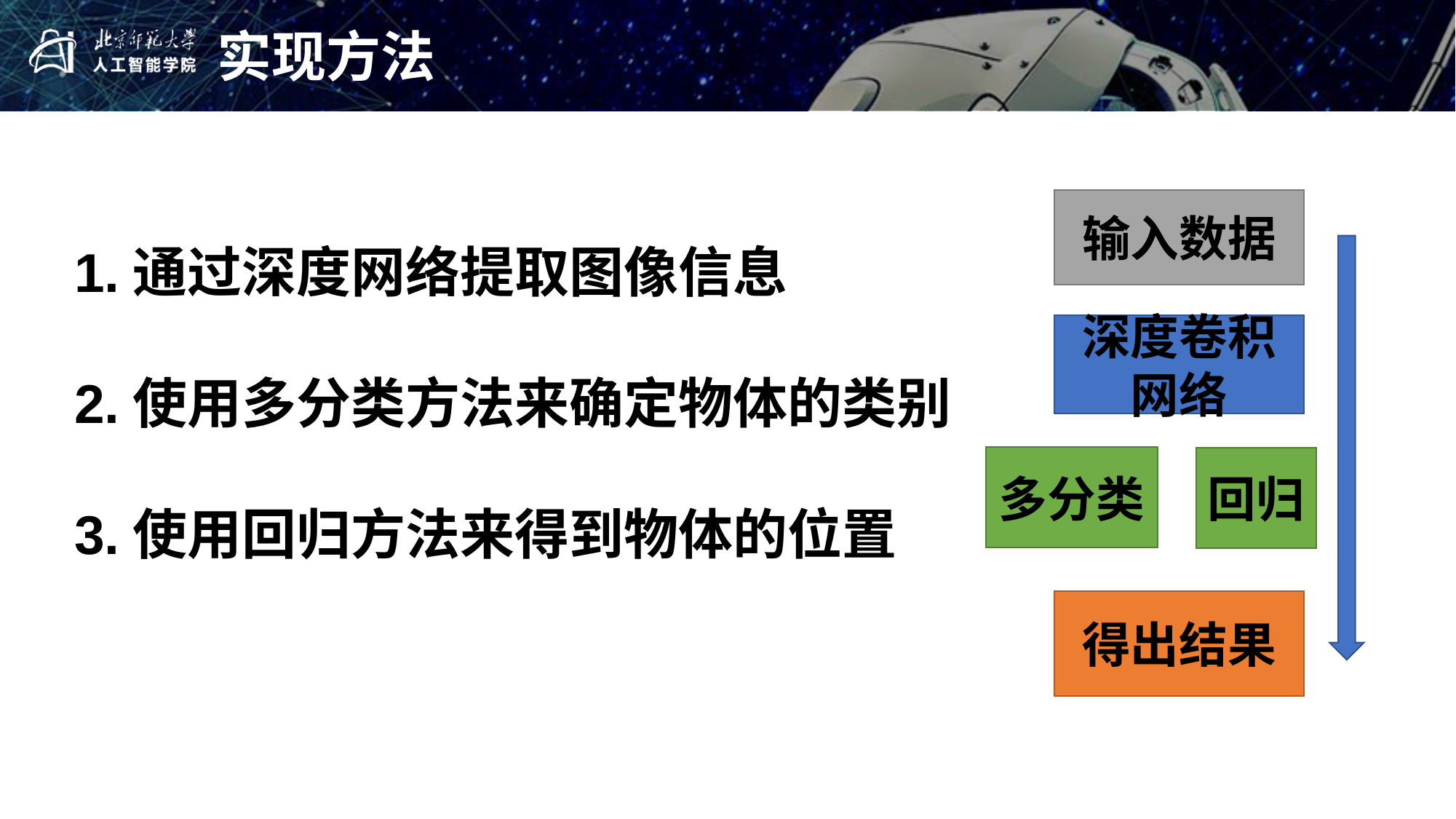

实现方法

1.通过深度网络提取图像信息

2.使用多分类方法来确定物体的类别

3.使用回归方法来得到物体的位置

输入数据

深度卷积网络
多分类
回归
得出结果